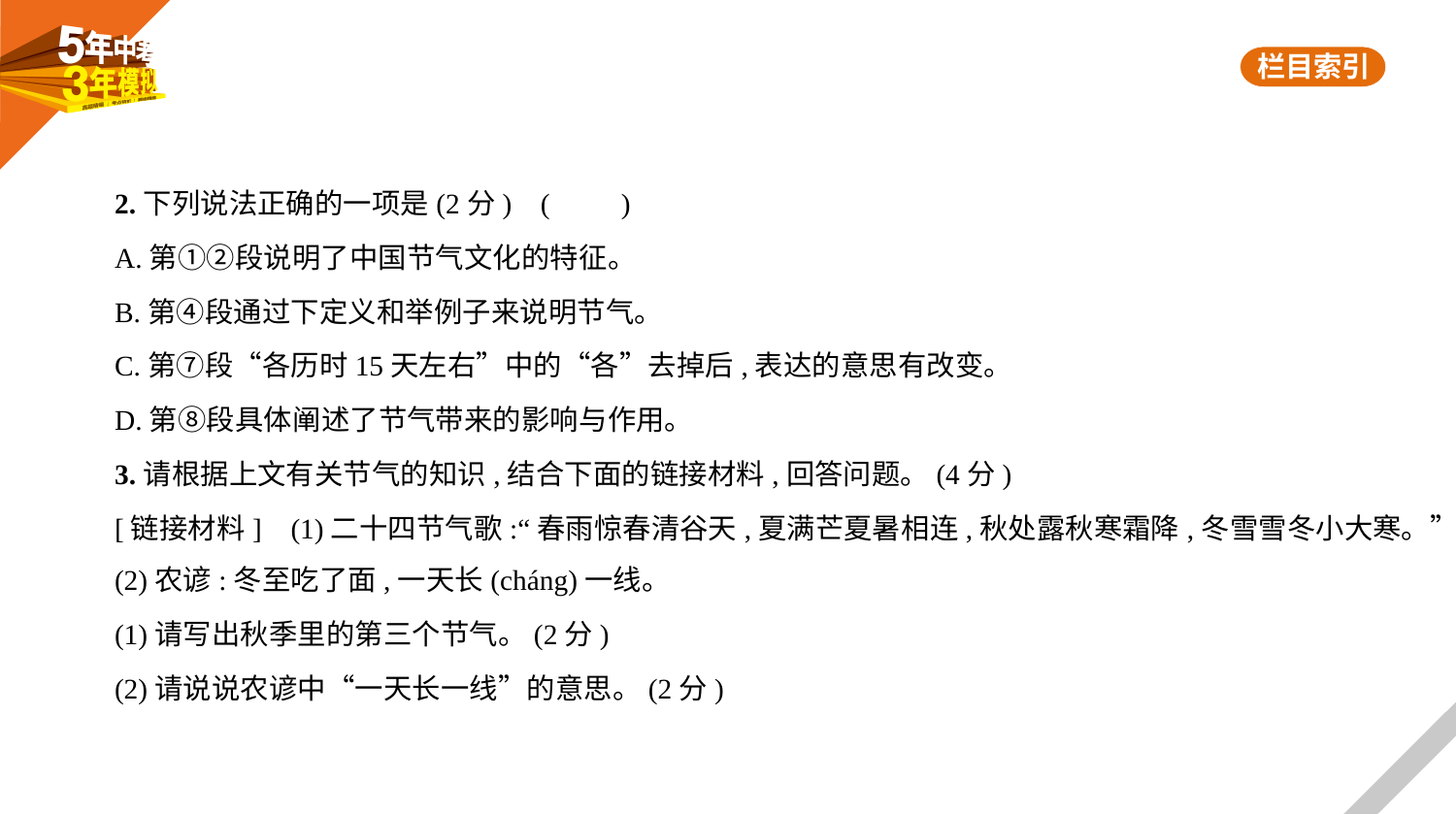

2.下列说法正确的一项是(2分) (　　)
A.第①②段说明了中国节气文化的特征。
B.第④段通过下定义和举例子来说明节气。
C.第⑦段“各历时15天左右”中的“各”去掉后,表达的意思有改变。
D.第⑧段具体阐述了节气带来的影响与作用。
3.请根据上文有关节气的知识,结合下面的链接材料,回答问题。(4分)
[链接材料]    (1)二十四节气歌:“春雨惊春清谷天,夏满芒夏暑相连,秋处露秋寒霜降,冬雪雪冬小大寒。”
(2)农谚:冬至吃了面,一天长(cháng)一线。
(1)请写出秋季里的第三个节气。(2分)
(2)请说说农谚中“一天长一线”的意思。(2分)